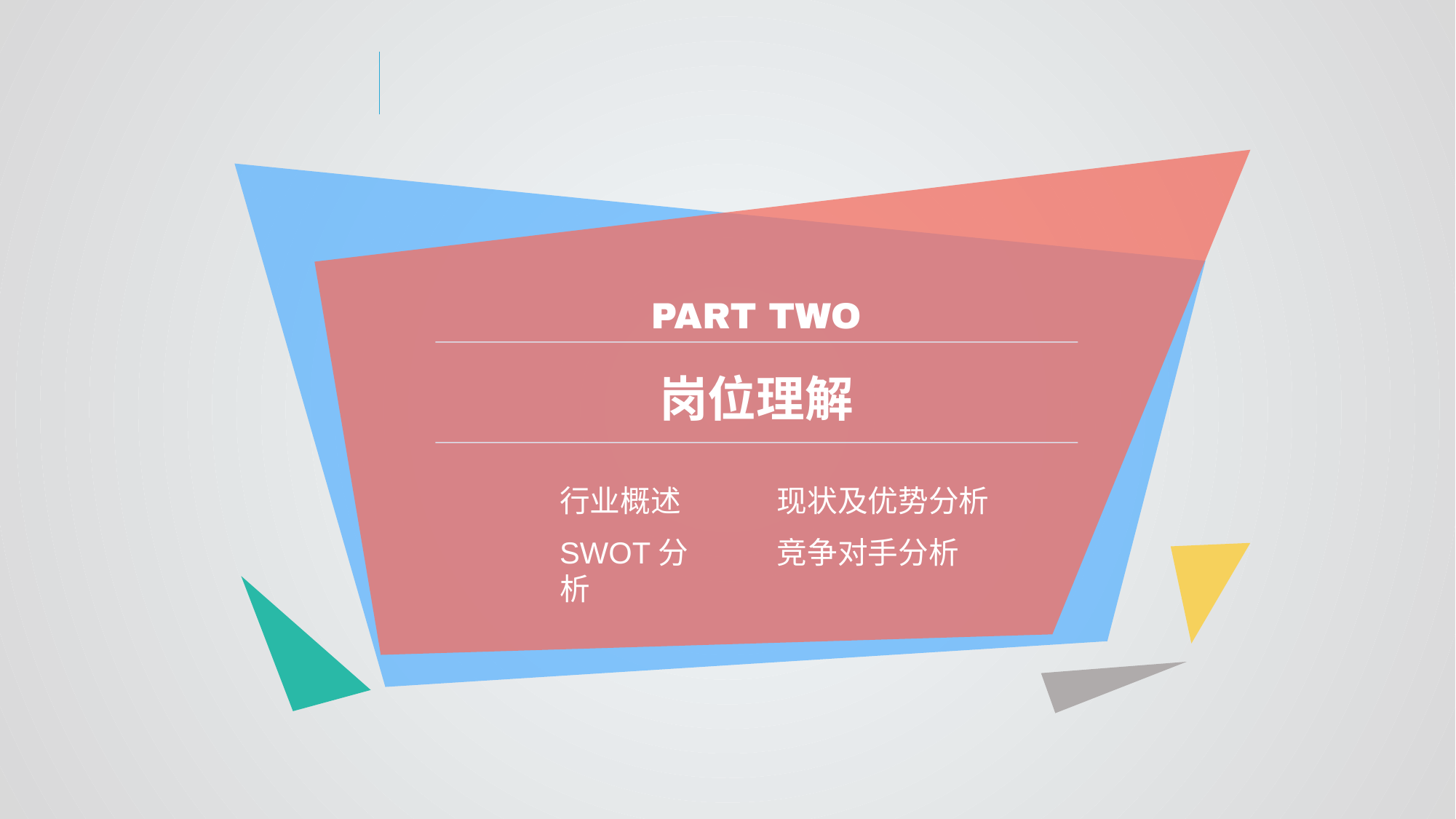

PART TWO
岗位理解
行业概述
现状及优势分析
SWOT分析
竞争对手分析